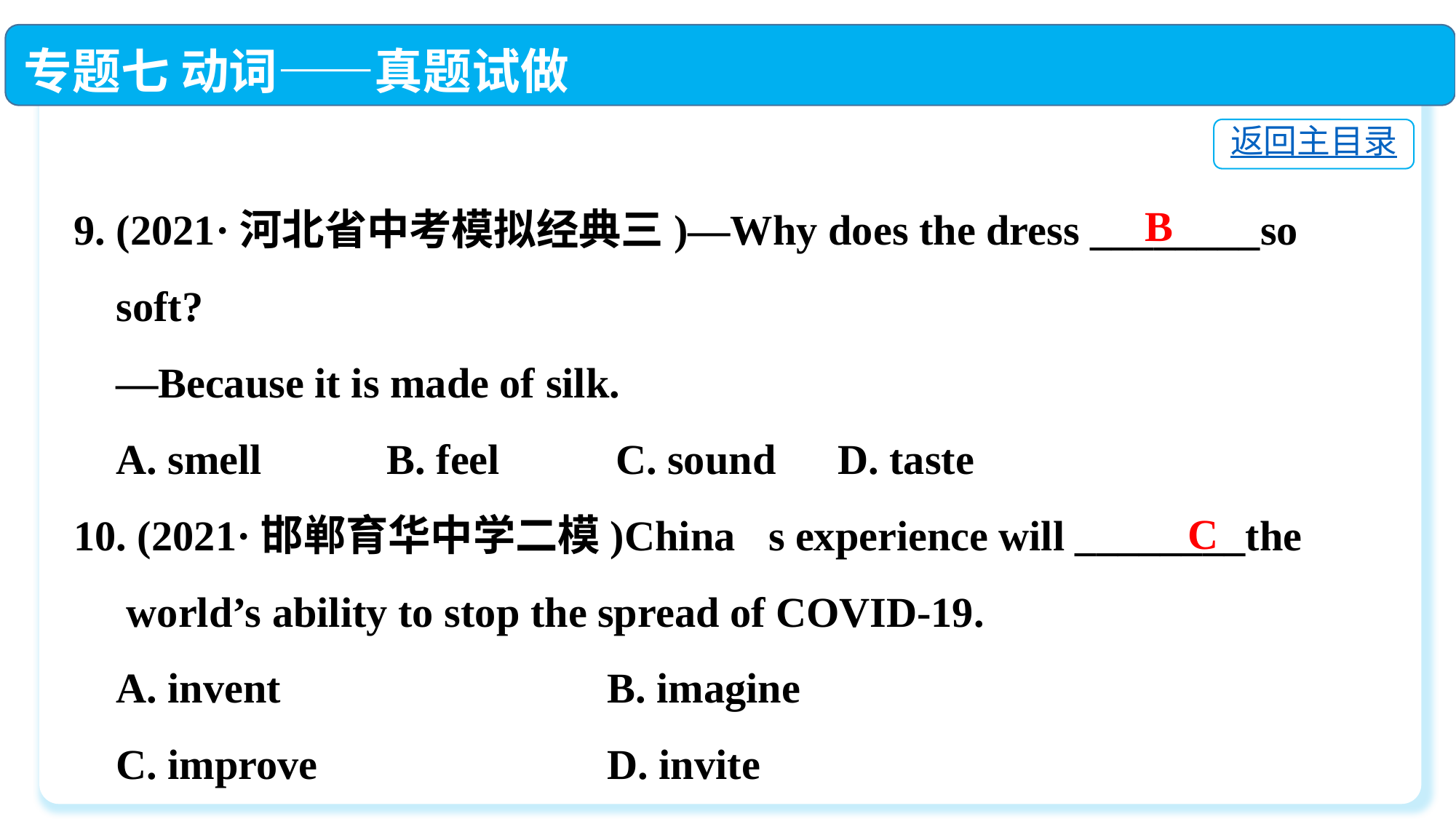

专题七 动词——真题试做

返回主目录
9. (2021·河北省中考模拟经典三)—Why does the dress ________so
    soft?
    —Because it is made of silk.
    A. smell	         B. feel           C. sound	D. taste
10. (2021·邯郸育华中学二模)China􀆳s experience will ________the
     world’s ability to stop the spread of COVID-19.
    A. invent　　　 	         B. imagine
    C. improve　　	         D. invite
B
C